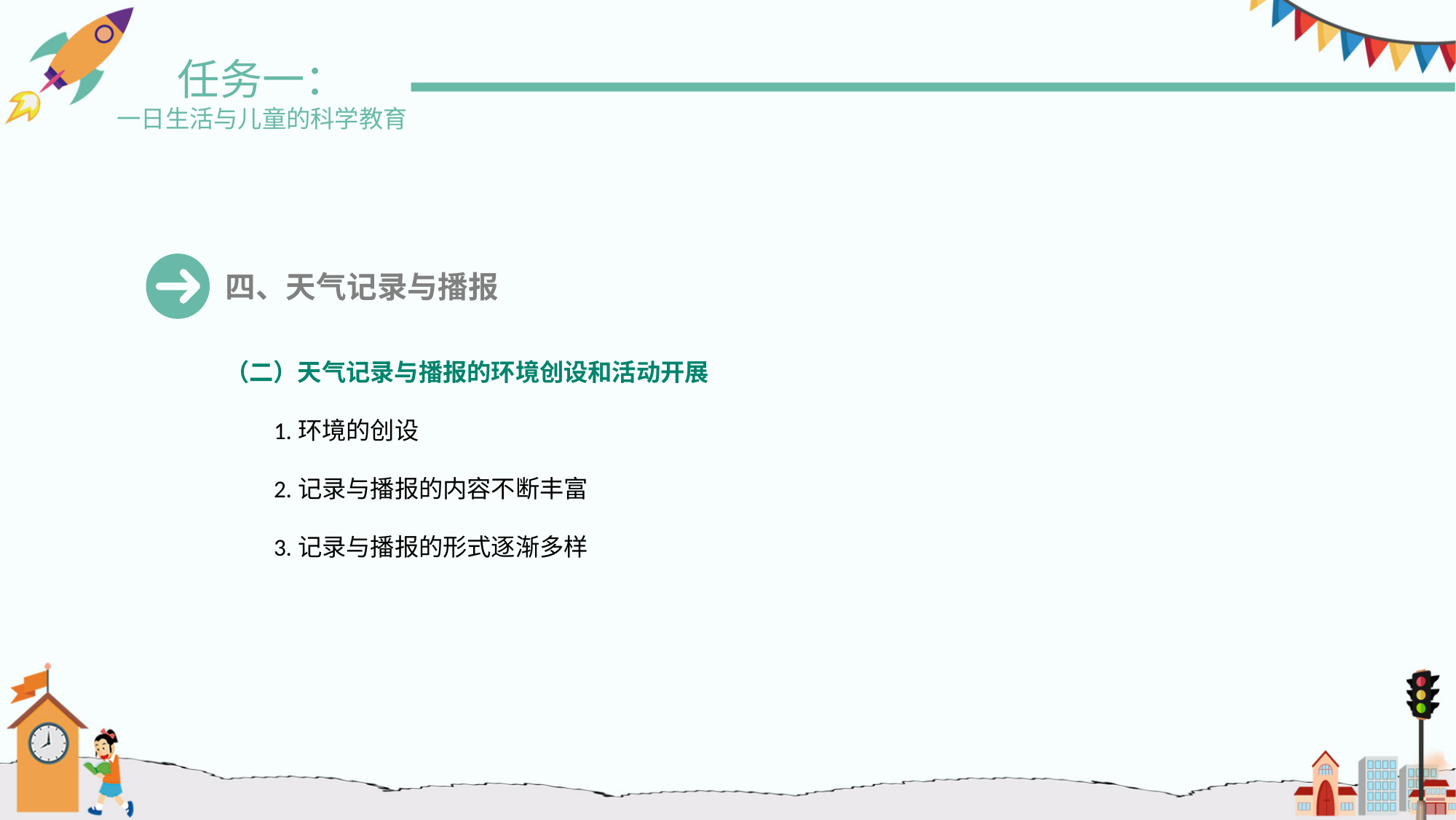

任务一：
一日生活与儿童的科学教育

四、天气记录与播报
（二）天气记录与播报的环境创设和活动开展
1.环境的创设
2.记录与播报的内容不断丰富
3.记录与播报的形式逐渐多样